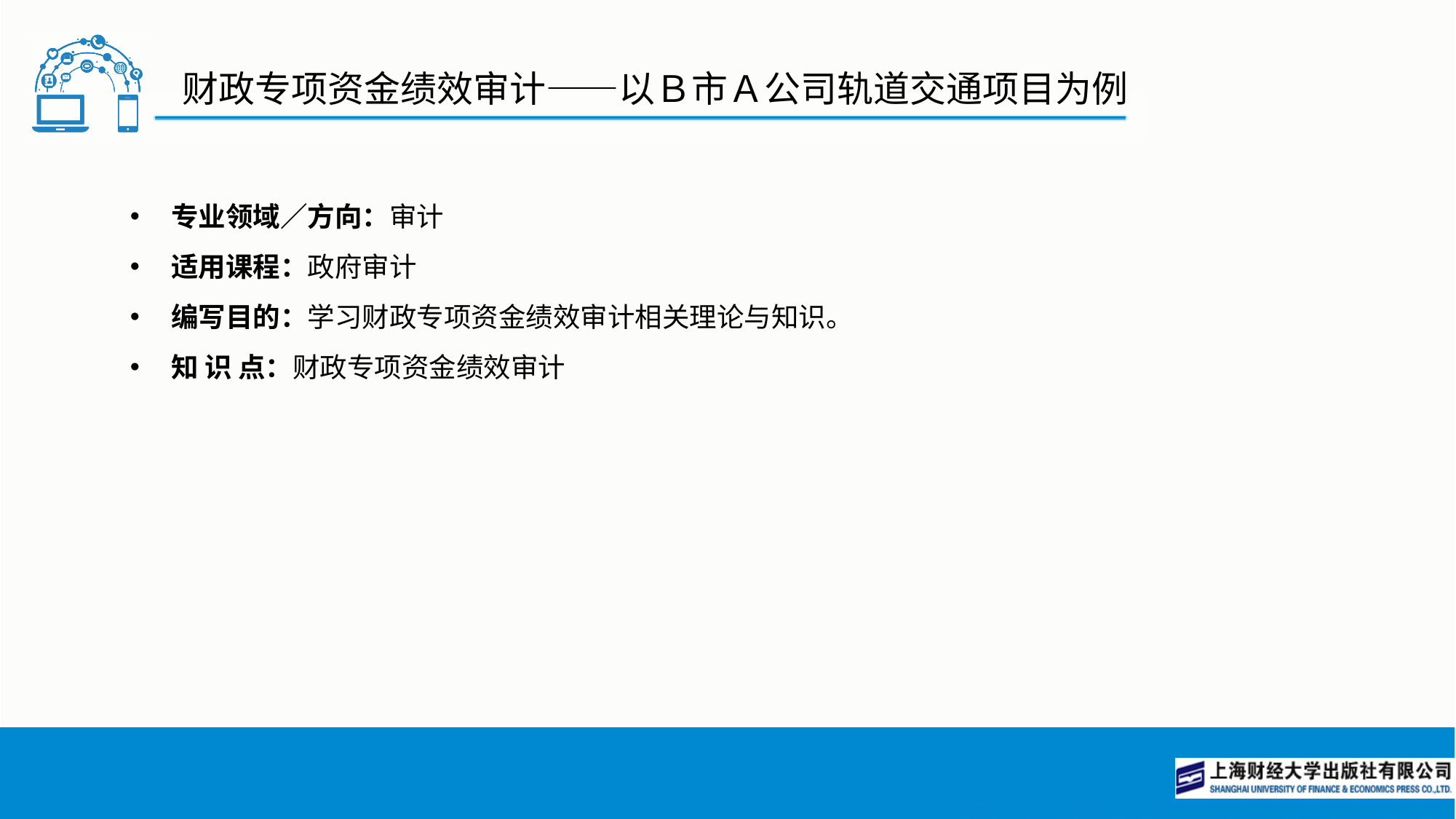

# 财政专项资金绩效审计——以Ｂ市Ａ公司轨道交通项目为例
专业领域／方向：审计
适用课程：政府审计
编写目的：学习财政专项资金绩效审计相关理论与知识。
知 识 点：财政专项资金绩效审计